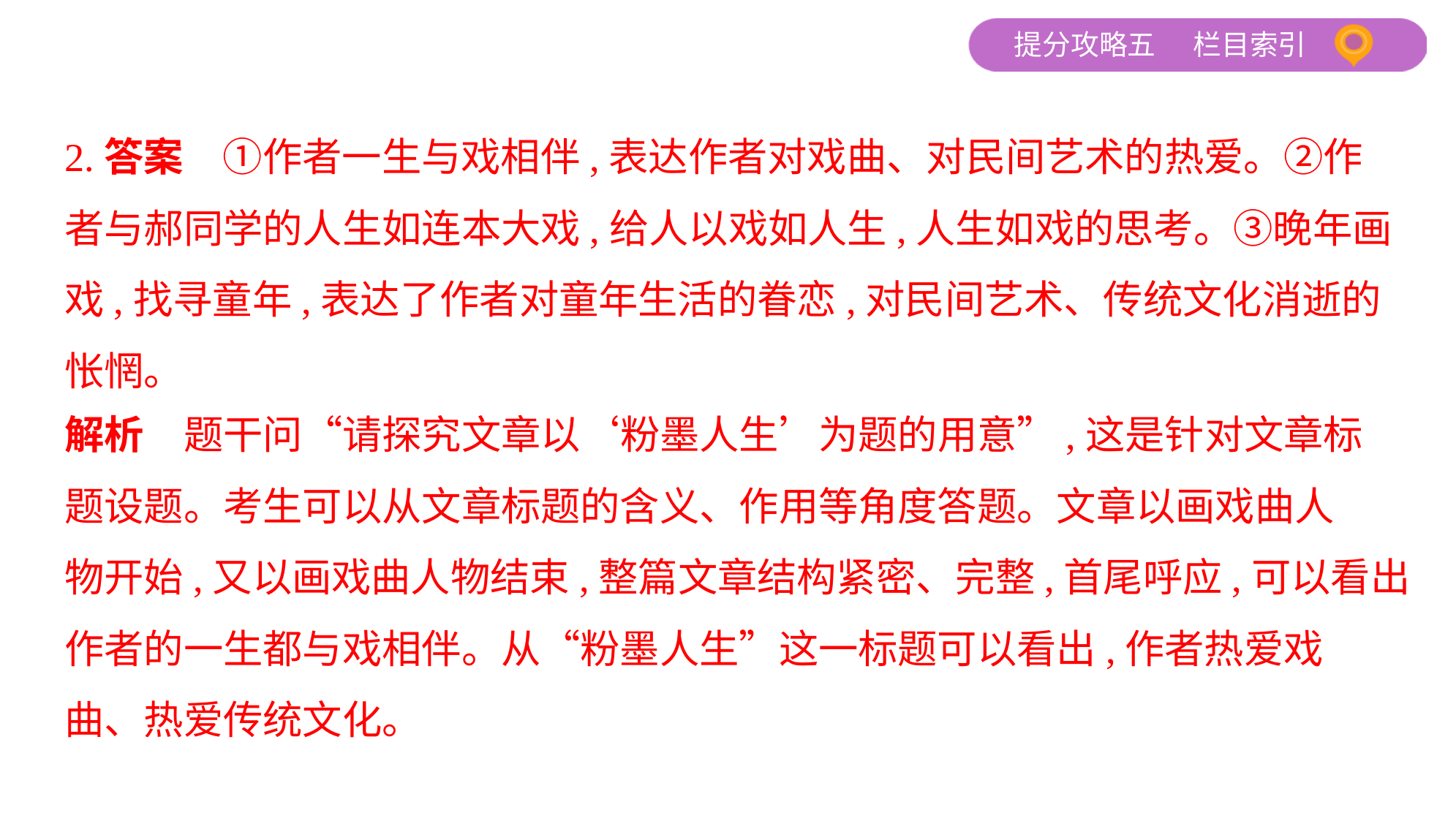

2.答案　①作者一生与戏相伴,表达作者对戏曲、对民间艺术的热爱。②作
者与郝同学的人生如连本大戏,给人以戏如人生,人生如戏的思考。③晚年画
戏,找寻童年,表达了作者对童年生活的眷恋,对民间艺术、传统文化消逝的
怅惘。
解析　题干问“请探究文章以‘粉墨人生’为题的用意”,这是针对文章标
题设题。考生可以从文章标题的含义、作用等角度答题。文章以画戏曲人
物开始,又以画戏曲人物结束,整篇文章结构紧密、完整,首尾呼应,可以看出
作者的一生都与戏相伴。从“粉墨人生”这一标题可以看出,作者热爱戏
曲、热爱传统文化。